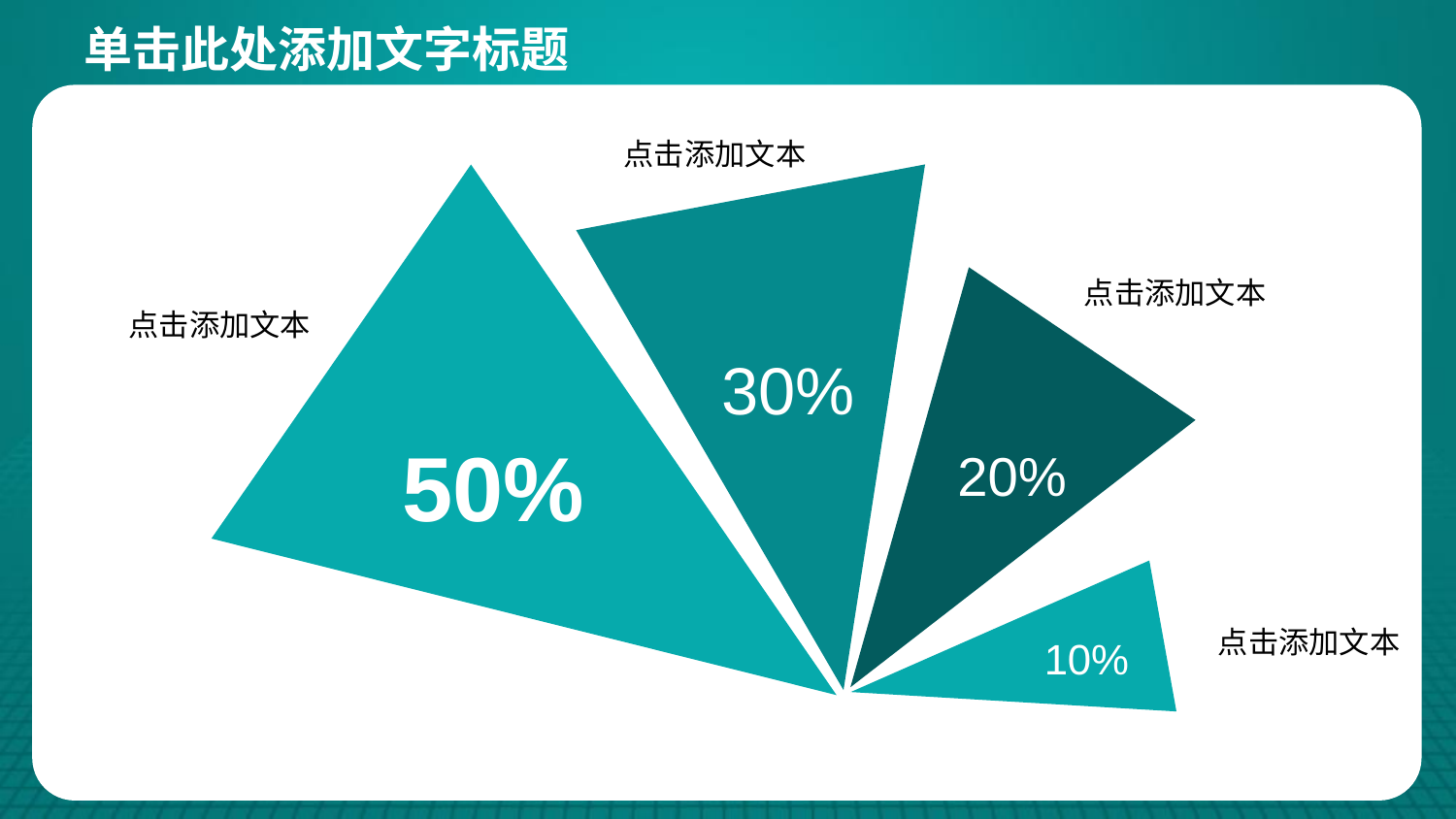

点击添加文本

点击添加文本
点击添加文本

30%
50%
20%

点击添加文本
10%